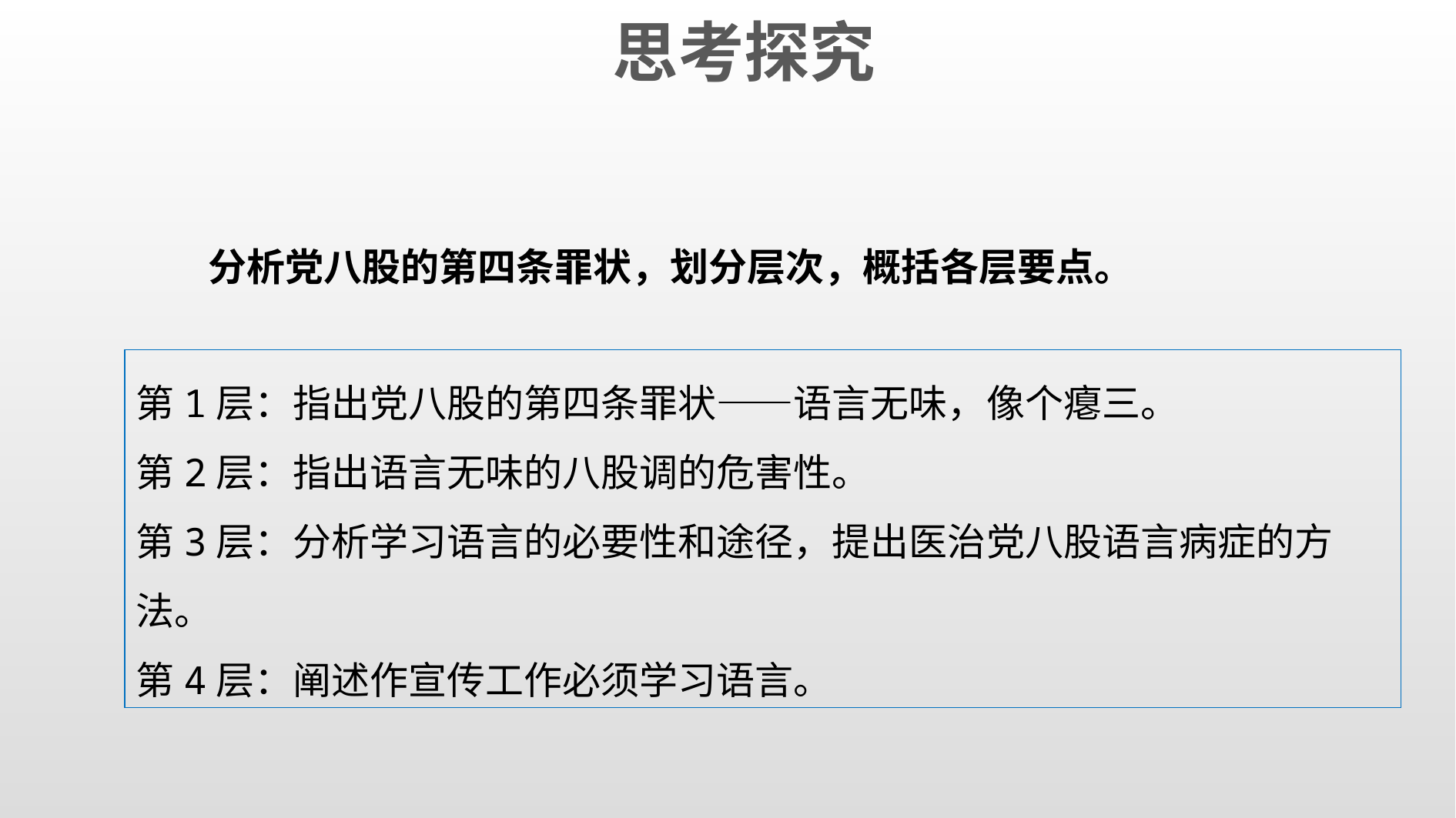

思考探究
分析党八股的第四条罪状，划分层次，概括各层要点。
第1层：指出党八股的第四条罪状——语言无味，像个瘪三。
第2层：指出语言无味的八股调的危害性。
第3层：分析学习语言的必要性和途径，提出医治党八股语言病症的方法。
第4层：阐述作宣传工作必须学习语言。